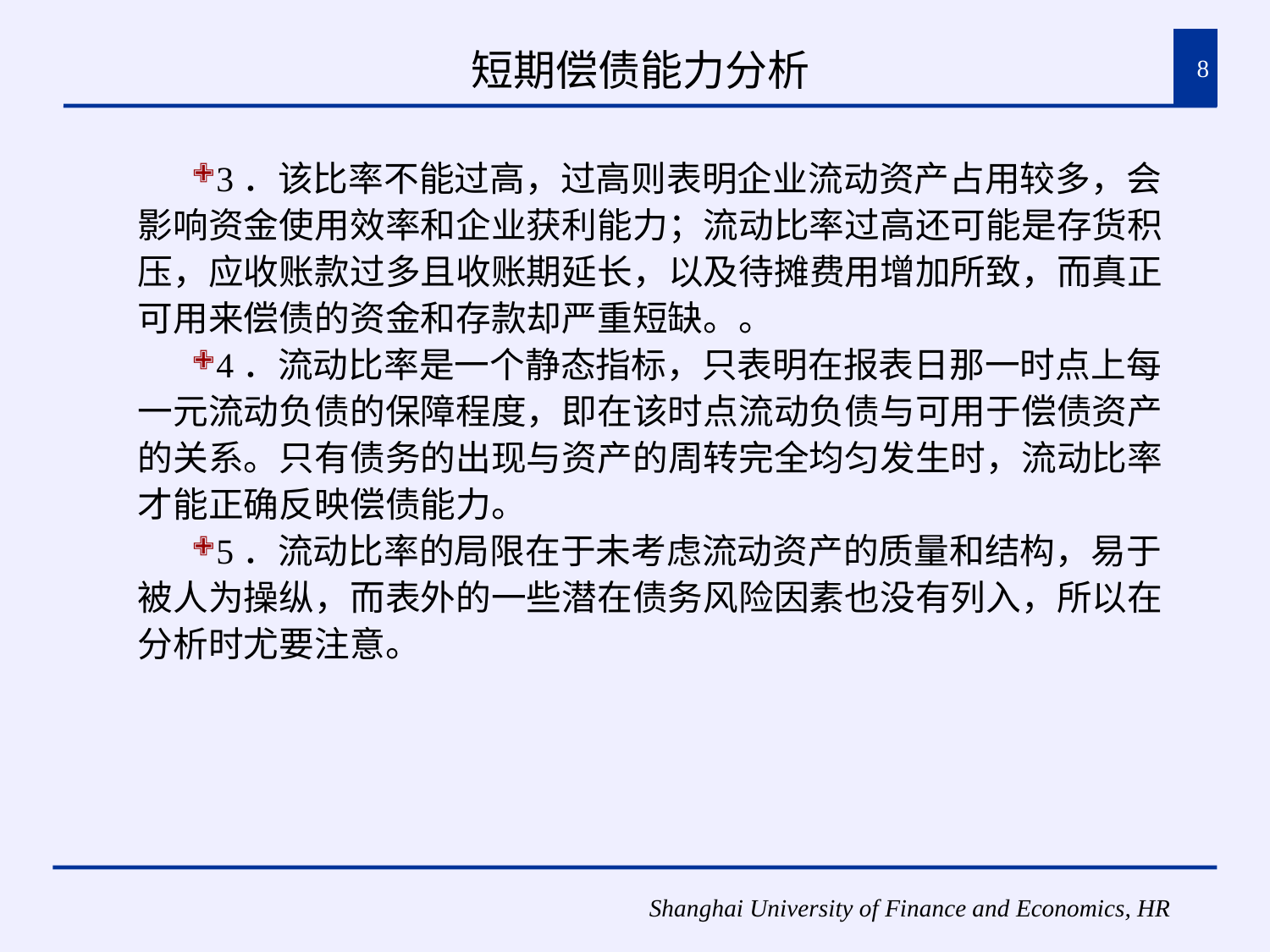

# 短期偿债能力分析
8
3．该比率不能过高，过高则表明企业流动资产占用较多，会影响资金使用效率和企业获利能力；流动比率过高还可能是存货积压，应收账款过多且收账期延长，以及待摊费用增加所致，而真正可用来偿债的资金和存款却严重短缺。。
4．流动比率是一个静态指标，只表明在报表日那一时点上每一元流动负债的保障程度，即在该时点流动负债与可用于偿债资产的关系。只有债务的出现与资产的周转完全均匀发生时，流动比率才能正确反映偿债能力。
5．流动比率的局限在于未考虑流动资产的质量和结构，易于被人为操纵，而表外的一些潜在债务风险因素也没有列入，所以在分析时尤要注意。